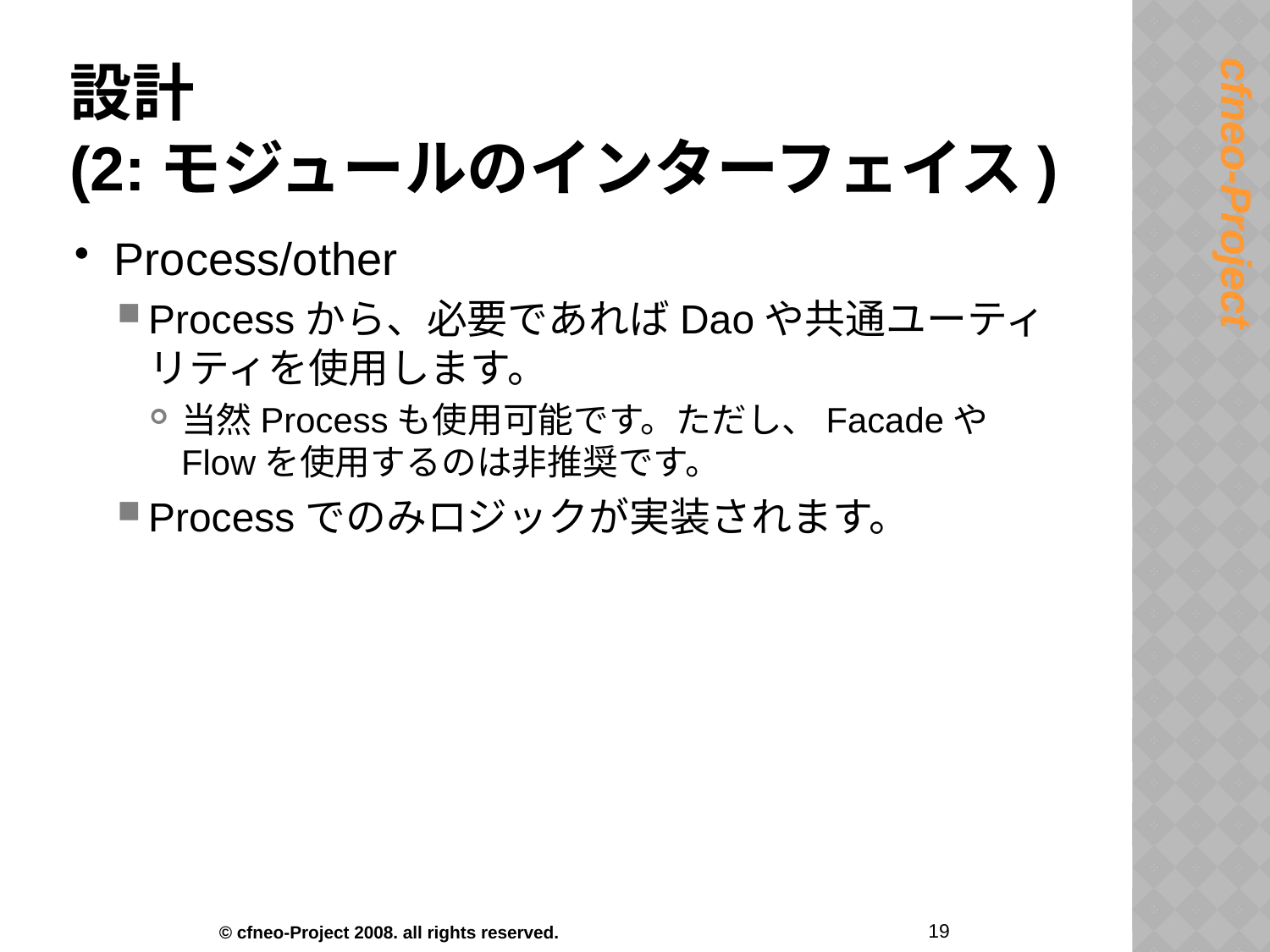

# 設計 (2:モジュールのインターフェイス)
Process/other
Processから、必要であればDaoや共通ユーティリティを使用します。
当然Processも使用可能です。ただし、FacadeやFlowを使用するのは非推奨です。
Processでのみロジックが実装されます。
19
© cfneo-Project 2008. all rights reserved.